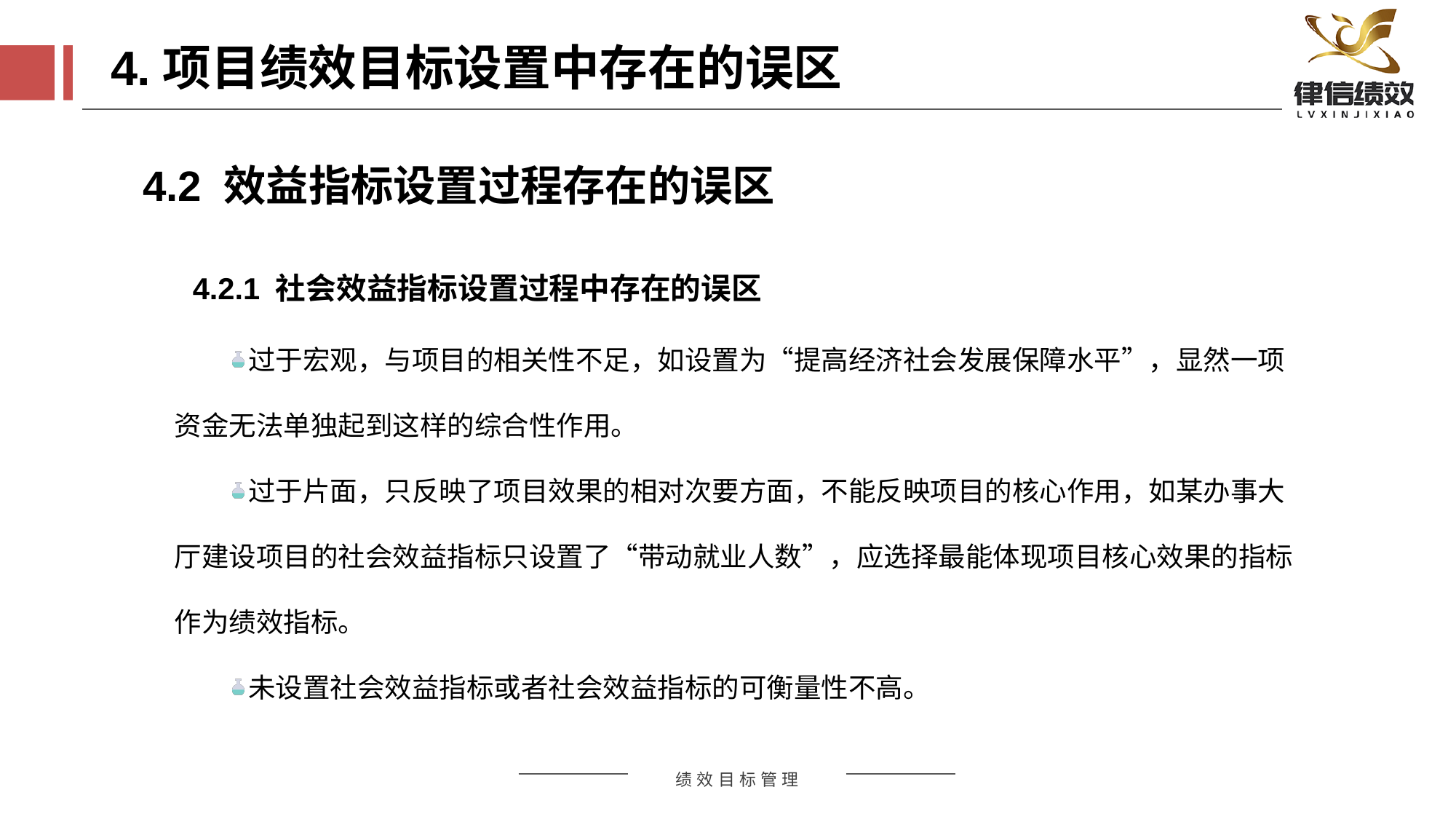

4.项目绩效目标设置中存在的误区
4.2 效益指标设置过程存在的误区
4.2.1 社会效益指标设置过程中存在的误区
过于宏观，与项目的相关性不足，如设置为“提高经济社会发展保障水平”，显然一项资金无法单独起到这样的综合性作用。
过于片面，只反映了项目效果的相对次要方面，不能反映项目的核心作用，如某办事大厅建设项目的社会效益指标只设置了“带动就业人数”，应选择最能体现项目核心效果的指标作为绩效指标。
未设置社会效益指标或者社会效益指标的可衡量性不高。